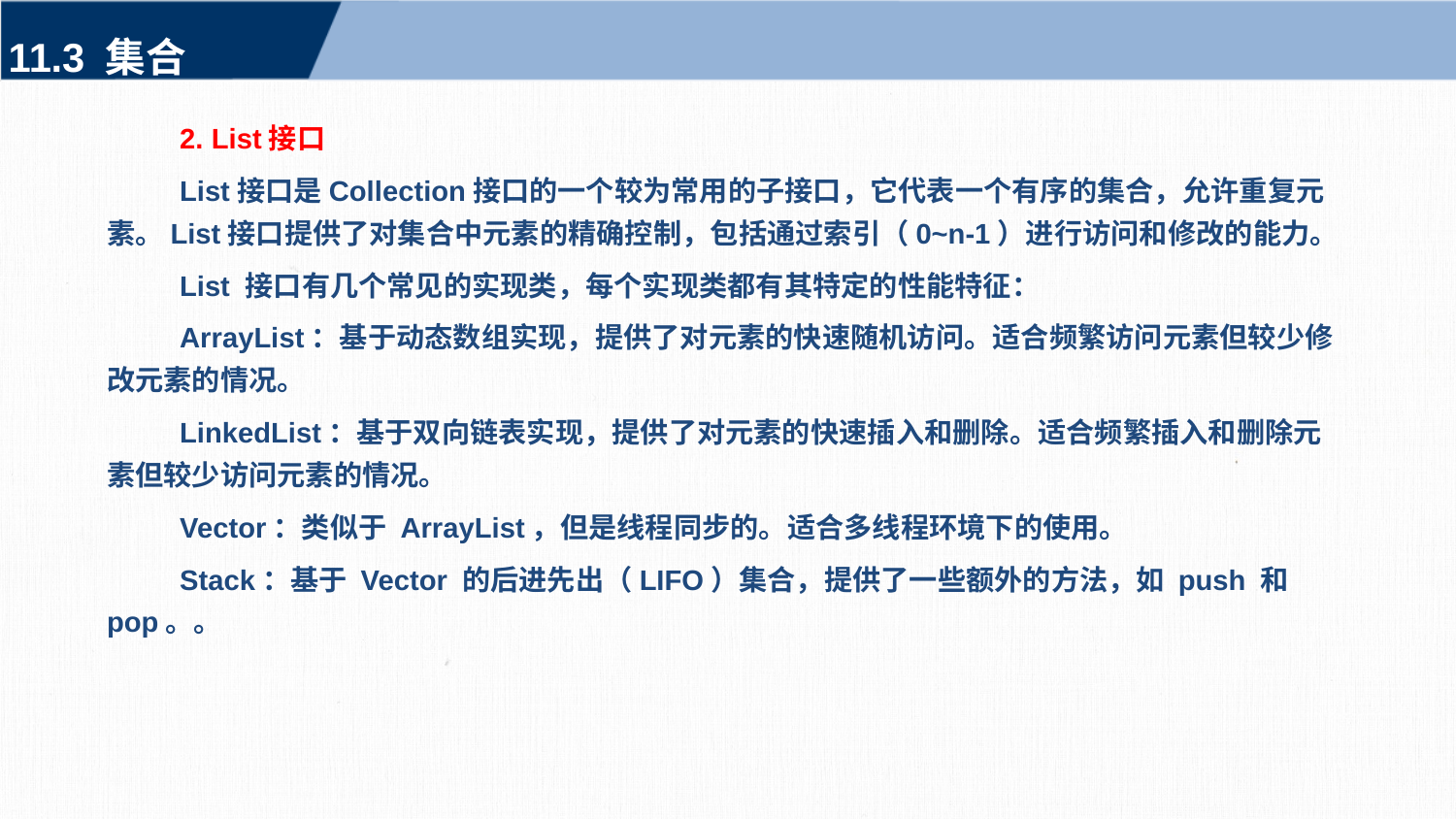

11.3 集合

2. List接口
List接口是Collection接口的一个较为常用的子接口，它代表一个有序的集合，允许重复元素。List接口提供了对集合中元素的精确控制，包括通过索引（0~n-1）进行访问和修改的能力。
List 接口有几个常见的实现类，每个实现类都有其特定的性能特征：
ArrayList：基于动态数组实现，提供了对元素的快速随机访问。适合频繁访问元素但较少修改元素的情况。
LinkedList：基于双向链表实现，提供了对元素的快速插入和删除。适合频繁插入和删除元素但较少访问元素的情况。
Vector：类似于 ArrayList，但是线程同步的。适合多线程环境下的使用。
Stack：基于 Vector 的后进先出（LIFO）集合，提供了一些额外的方法，如 push 和 pop。。